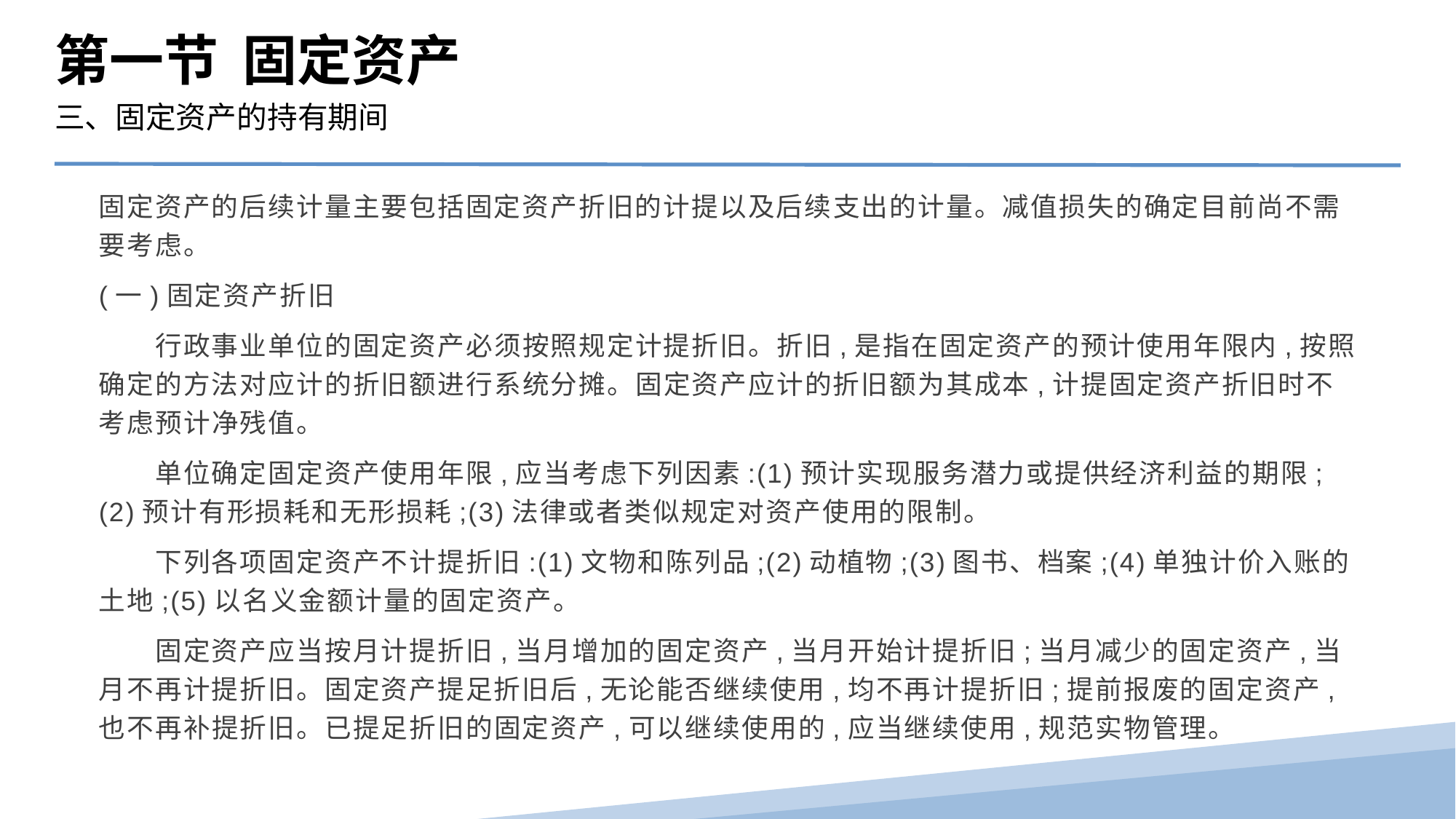

第一节  固定资产
三、固定资产的持有期间
固定资产的后续计量主要包括固定资产折旧的计提以及后续支出的计量。减值损失的确定目前尚不需要考虑。
(一)固定资产折旧
　　行政事业单位的固定资产必须按照规定计提折旧。折旧,是指在固定资产的预计使用年限内,按照确定的方法对应计的折旧额进行系统分摊。固定资产应计的折旧额为其成本,计提固定资产折旧时不考虑预计净残值。
　　单位确定固定资产使用年限,应当考虑下列因素:(1)预计实现服务潜力或提供经济利益的期限;(2)预计有形损耗和无形损耗;(3)法律或者类似规定对资产使用的限制。
　　下列各项固定资产不计提折旧:(1)文物和陈列品;(2)动植物;(3)图书、档案;(4)单独计价入账的土地;(5)以名义金额计量的固定资产。
　　固定资产应当按月计提折旧,当月增加的固定资产,当月开始计提折旧;当月减少的固定资产,当月不再计提折旧。固定资产提足折旧后,无论能否继续使用,均不再计提折旧;提前报废的固定资产,也不再补提折旧。已提足折旧的固定资产,可以继续使用的,应当继续使用,规范实物管理。